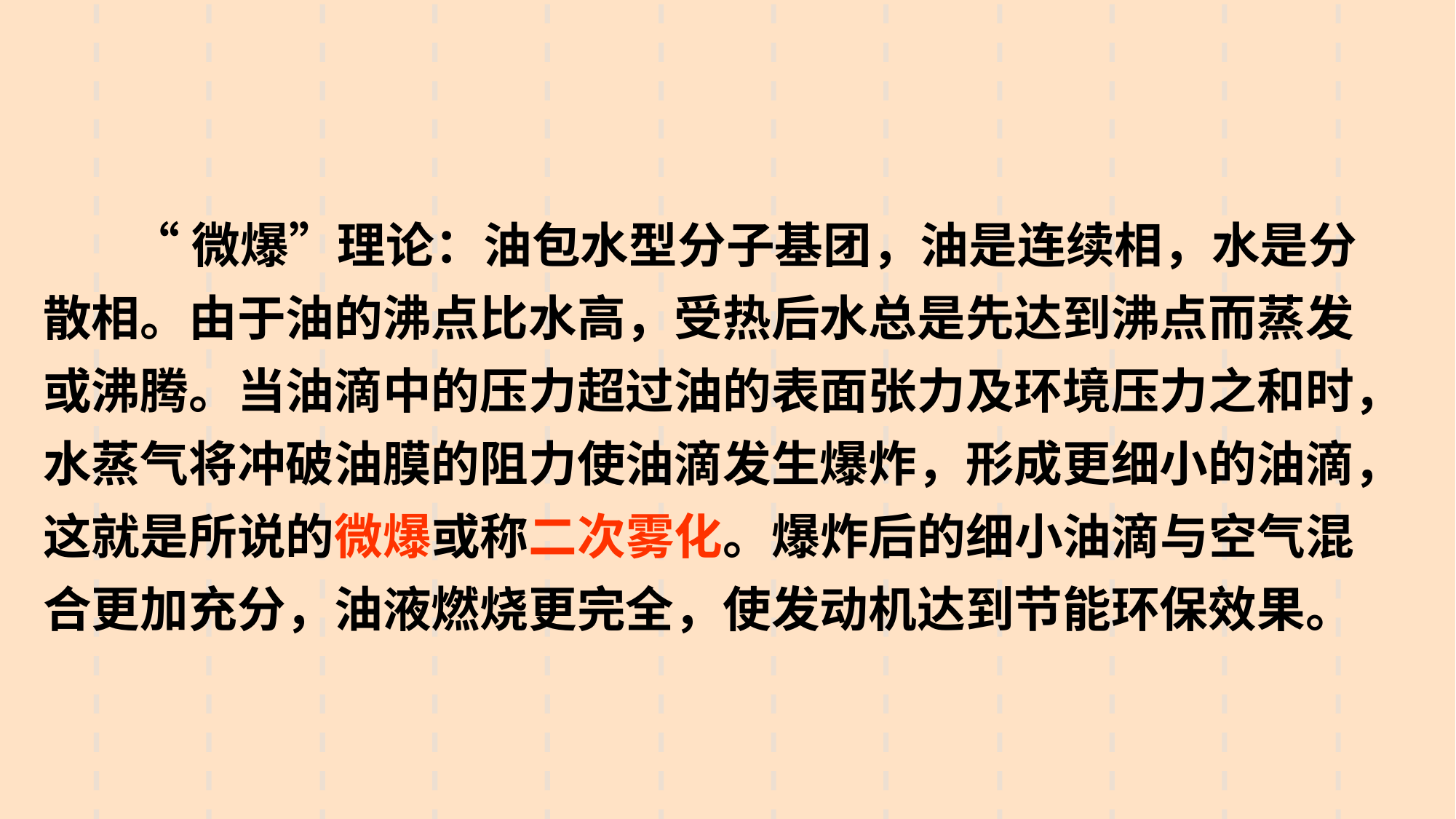

“微爆”理论：油包水型分子基团，油是连续相，水是分散相。由于油的沸点比水高，受热后水总是先达到沸点而蒸发或沸腾。当油滴中的压力超过油的表面张力及环境压力之和时，水蒸气将冲破油膜的阻力使油滴发生爆炸，形成更细小的油滴，这就是所说的微爆或称二次雾化。爆炸后的细小油滴与空气混合更加充分，油液燃烧更完全，使发动机达到节能环保效果。